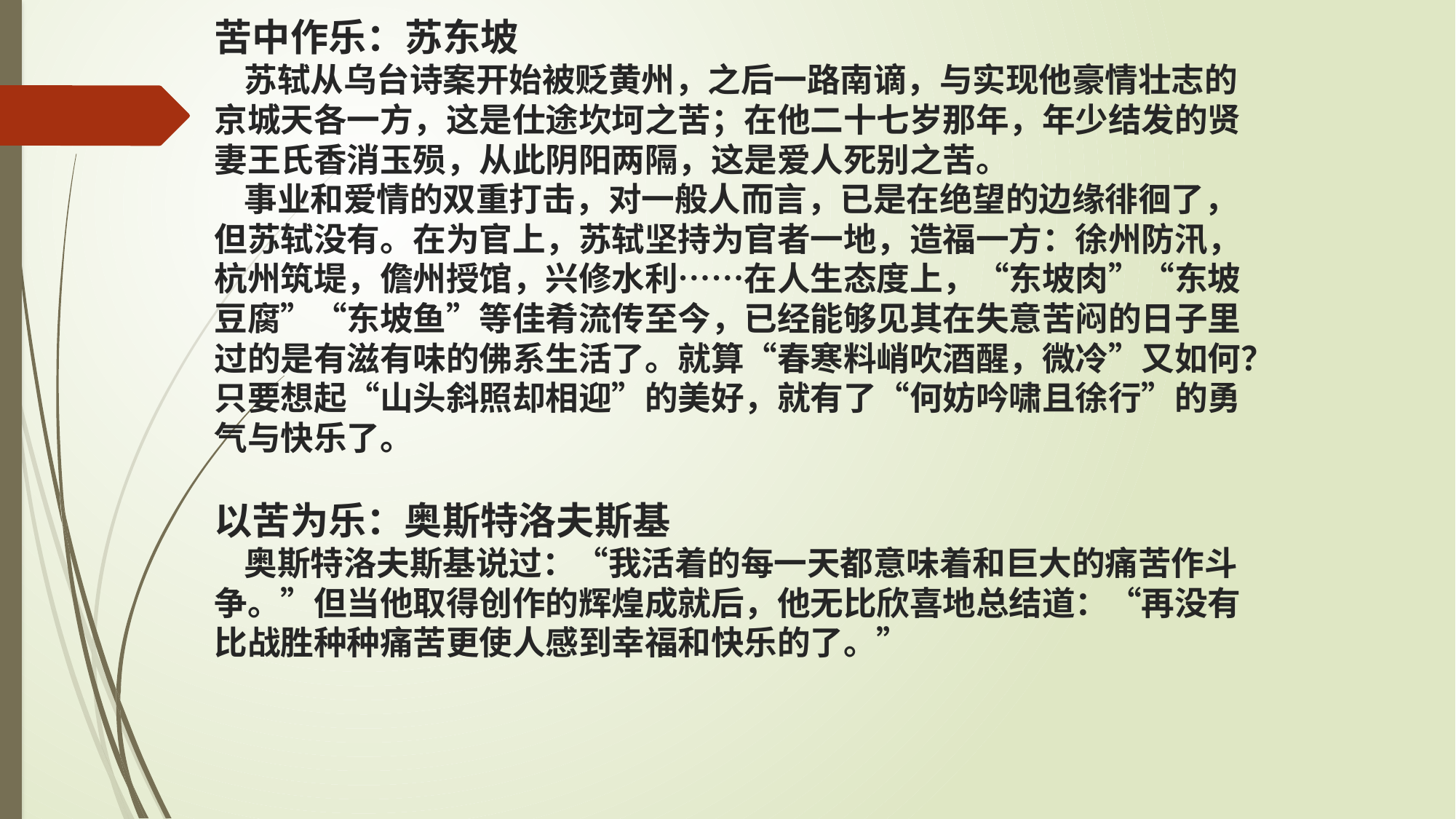

# 苦中作乐：苏东坡 苏轼从乌台诗案开始被贬黄州，之后一路南谪，与实现他豪情壮志的京城天各一方，这是仕途坎坷之苦；在他二十七岁那年，年少结发的贤妻王氏香消玉殒，从此阴阳两隔，这是爱人死别之苦。 事业和爱情的双重打击，对一般人而言，已是在绝望的边缘徘徊了，但苏轼没有。在为官上，苏轼坚持为官者一地，造福一方：徐州防汛，杭州筑堤，儋州授馆，兴修水利……在人生态度上，“东坡肉”“东坡豆腐”“东坡鱼”等佳肴流传至今，已经能够见其在失意苦闷的日子里过的是有滋有味的佛系生活了。就算“春寒料峭吹酒醒，微冷”又如何？只要想起“山头斜照却相迎”的美好，就有了“何妨吟啸且徐行”的勇气与快乐了。 以苦为乐：奥斯特洛夫斯基 奥斯特洛夫斯基说过：“我活着的每一天都意味着和巨大的痛苦作斗争。”但当他取得创作的辉煌成就后，他无比欣喜地总结道：“再没有比战胜种种痛苦更使人感到幸福和快乐的了。”